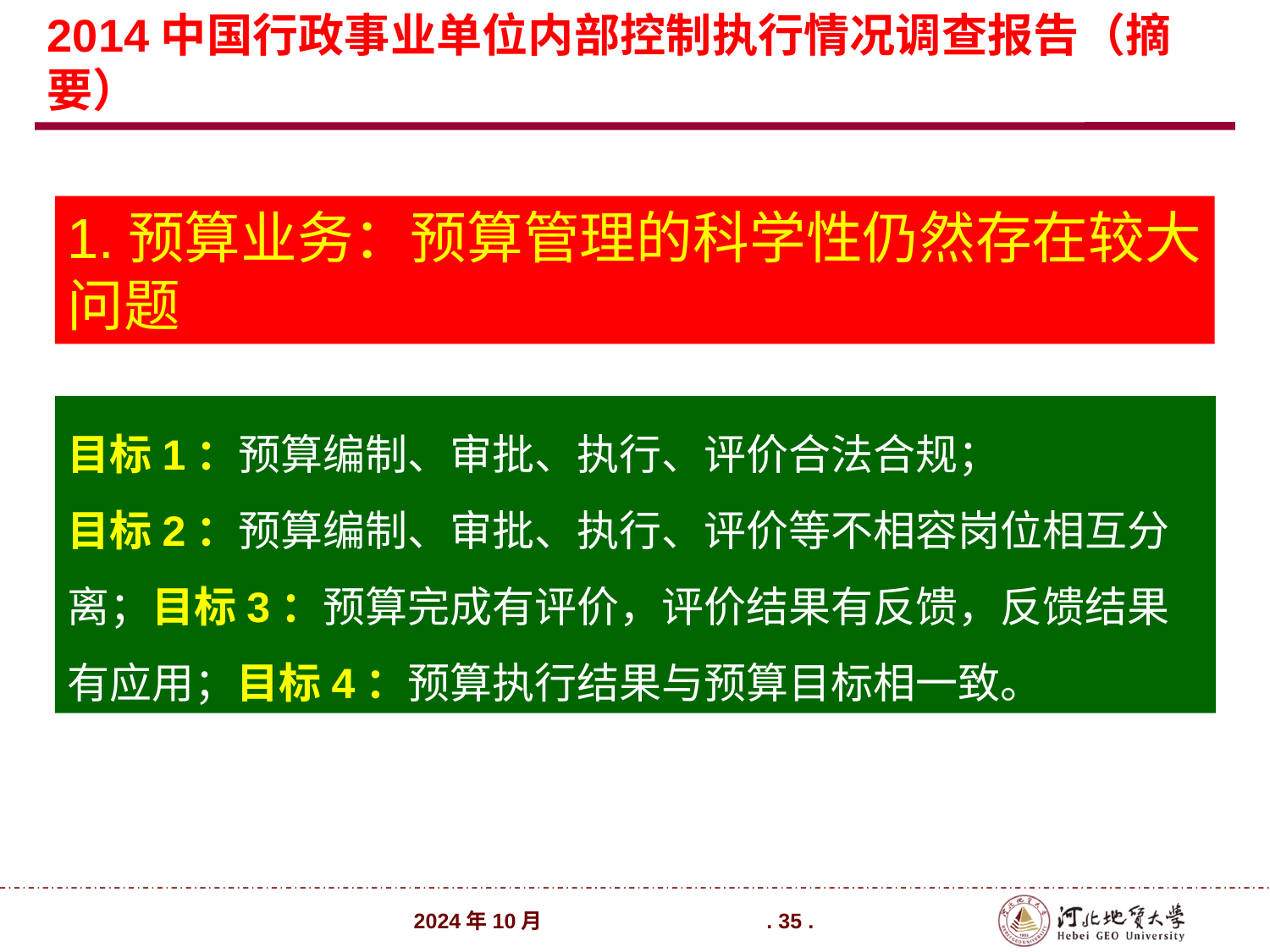

# 2014中国行政事业单位内部控制执行情况调查报告（摘要）
1.预算业务：预算管理的科学性仍然存在较大问题
目标1：预算编制、审批、执行、评价合法合规；
目标2：预算编制、审批、执行、评价等不相容岗位相互分离；目标3：预算完成有评价，评价结果有反馈，反馈结果有应用；目标4：预算执行结果与预算目标相一致。
2024年10月                                             . 35 .